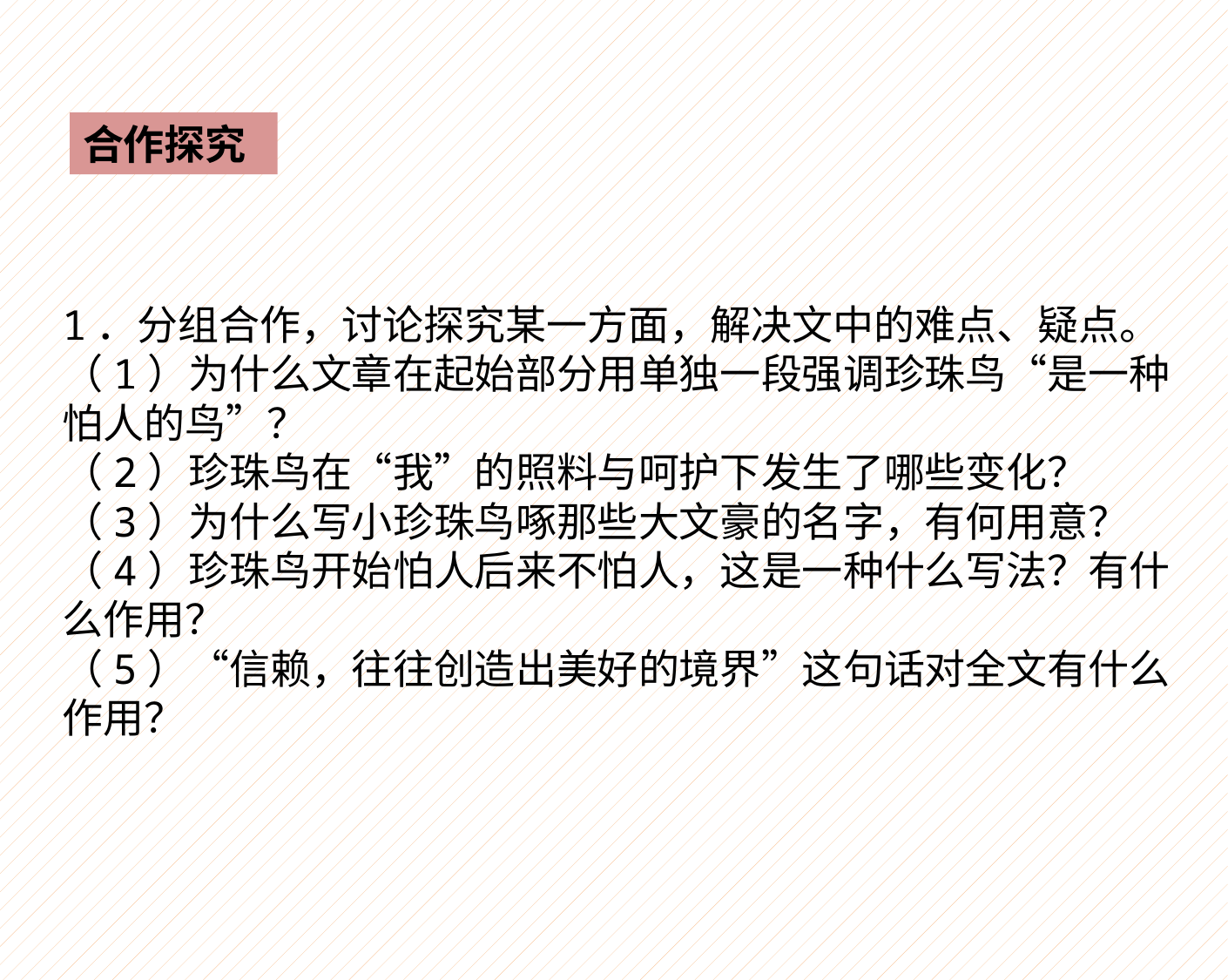

合作探究
1．分组合作，讨论探究某一方面，解决文中的难点、疑点。
（1）为什么文章在起始部分用单独一段强调珍珠鸟“是一种怕人的鸟”？
（2）珍珠鸟在“我”的照料与呵护下发生了哪些变化？
（3）为什么写小珍珠鸟啄那些大文豪的名字，有何用意？
（4）珍珠鸟开始怕人后来不怕人，这是一种什么写法？有什么作用？
（5）“信赖，往往创造出美好的境界”这句话对全文有什么作用？